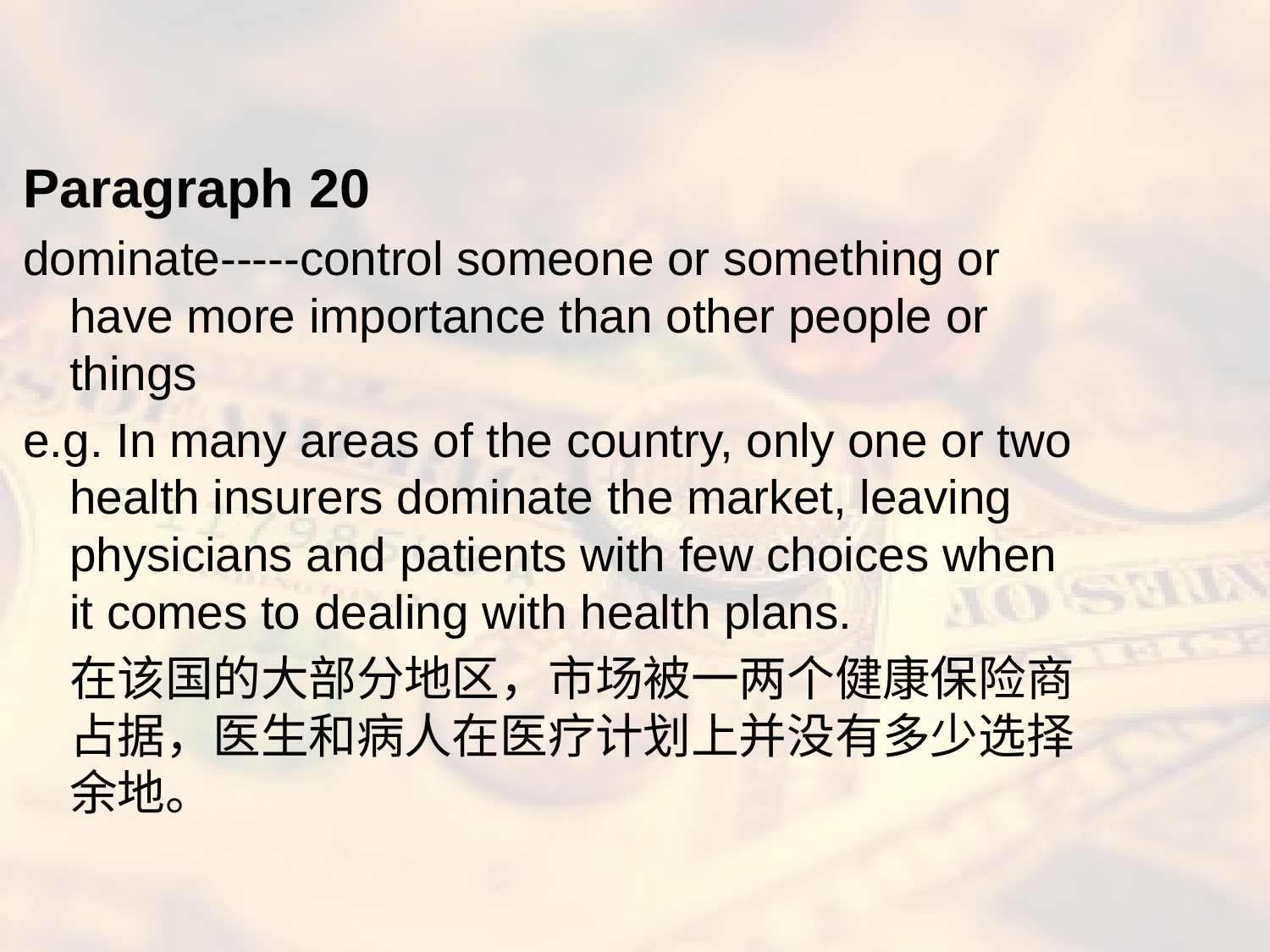

#
Paragraph 20
dominate-----control someone or something or have more importance than other people or things
e.g. In many areas of the country, only one or two health insurers dominate the market, leaving physicians and patients with few choices when it comes to dealing with health plans.
	在该国的大部分地区，市场被一两个健康保险商占据，医生和病人在医疗计划上并没有多少选择余地。